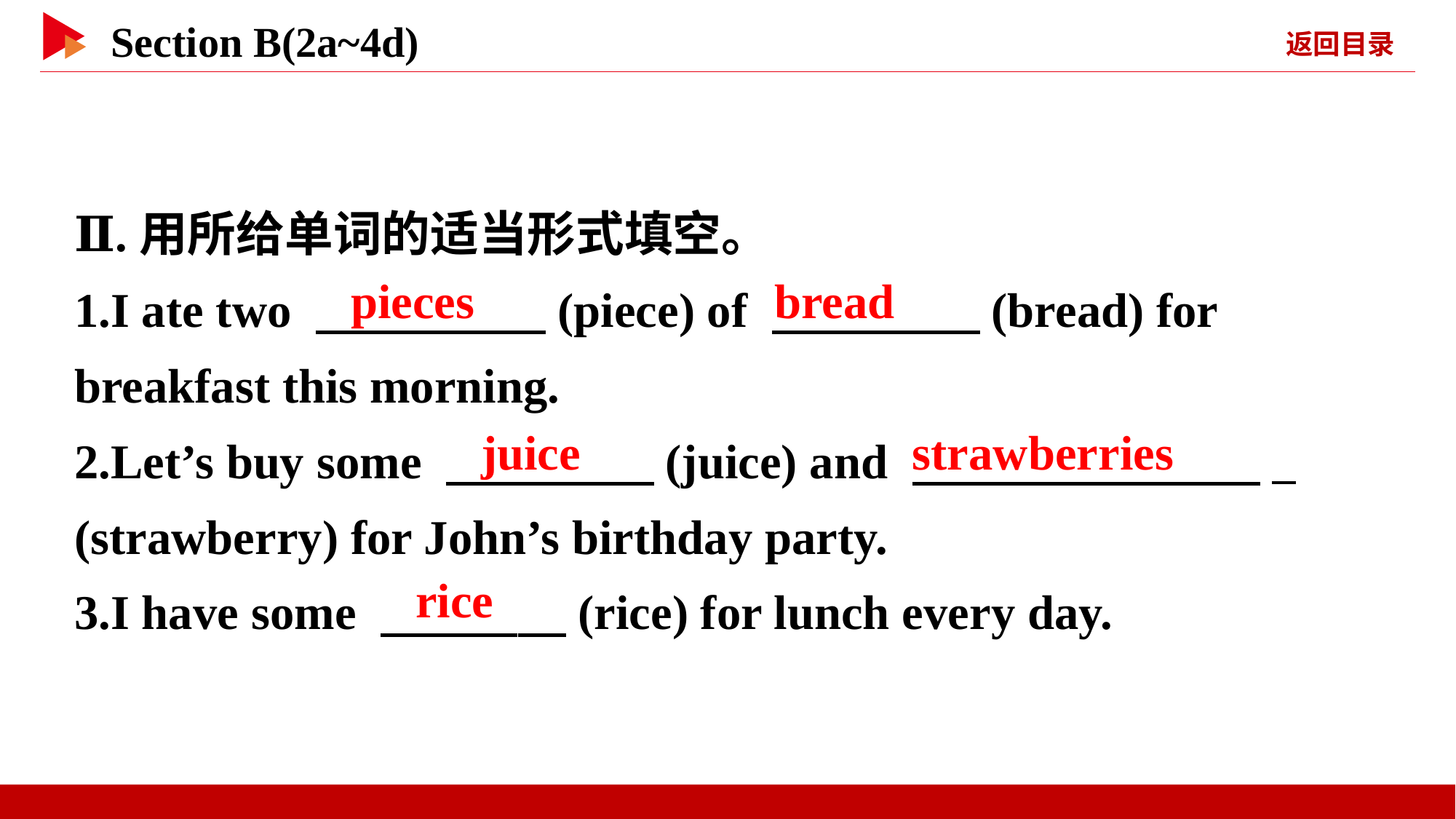

Ⅱ.用所给单词的适当形式填空。
1.I ate two 　            　(piece) of 　          　(bread) for breakfast this morning.
2.Let’s buy some 　          　(juice) and 　                           _
(strawberry) for John’s birthday party.
3.I have some 　        　(rice) for lunch every day.
pieces
bread
juice
strawberries
rice